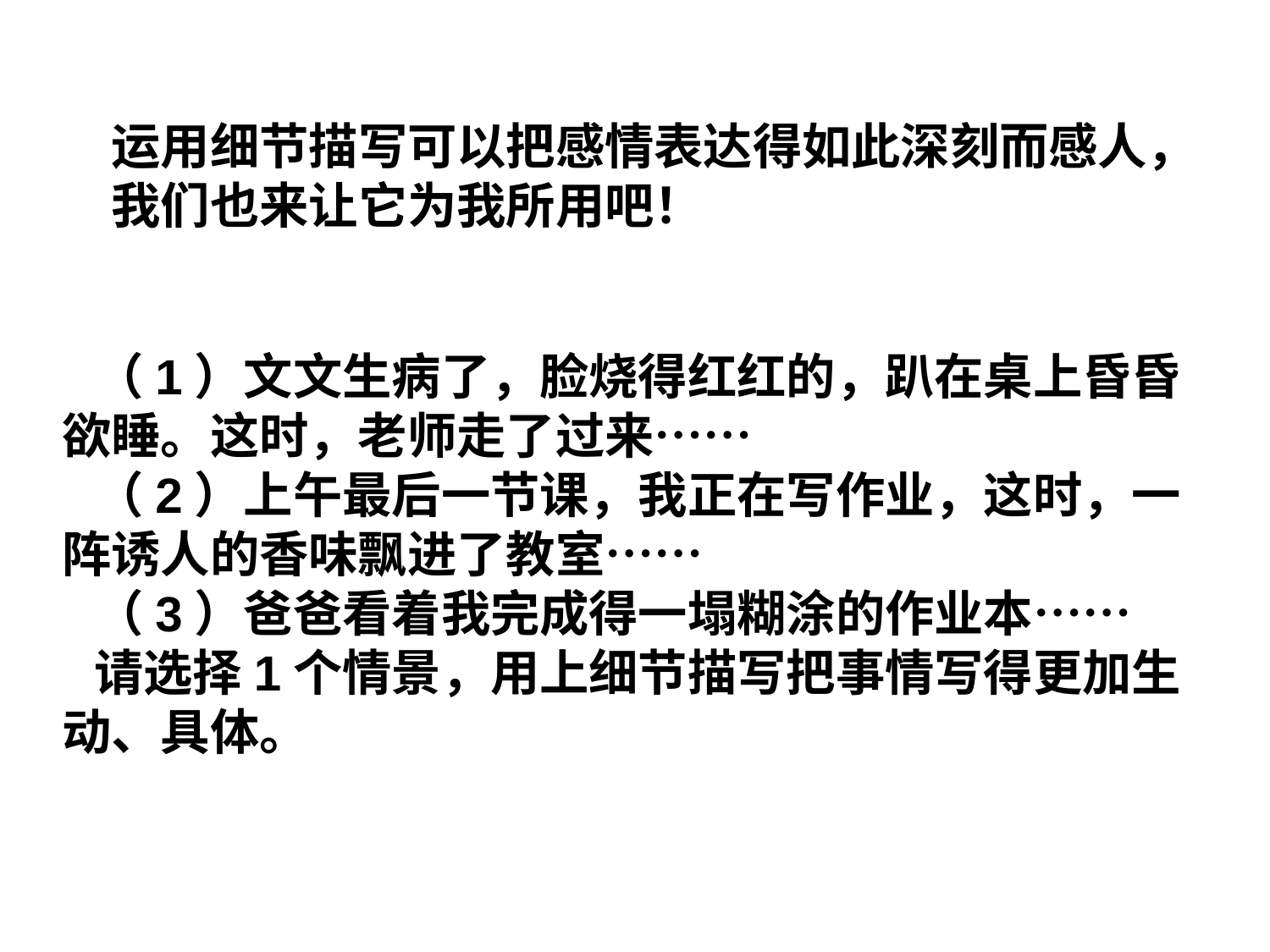

运用细节描写可以把感情表达得如此深刻而感人，我们也来让它为我所用吧！
（1）文文生病了，脸烧得红红的，趴在桌上昏昏欲睡。这时，老师走了过来……
（2）上午最后一节课，我正在写作业，这时，一阵诱人的香味飘进了教室……
（3）爸爸看着我完成得一塌糊涂的作业本……
请选择1个情景，用上细节描写把事情写得更加生动、具体。